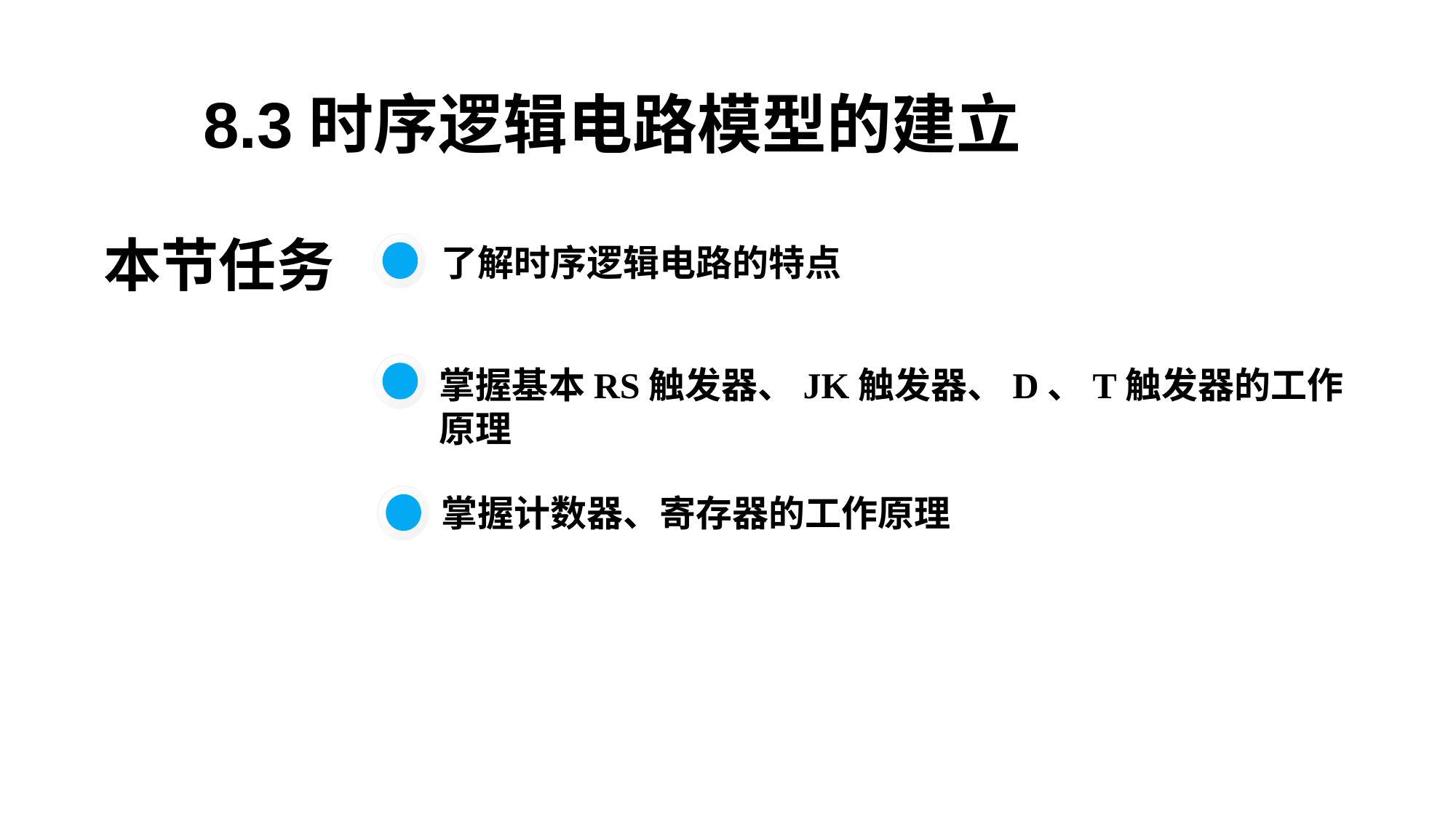

8.3时序逻辑电路模型的建立
本节任务

了解时序逻辑电路的特点

掌握基本RS触发器、JK触发器、D、T触发器的工作原理
掌握计数器、寄存器的工作原理